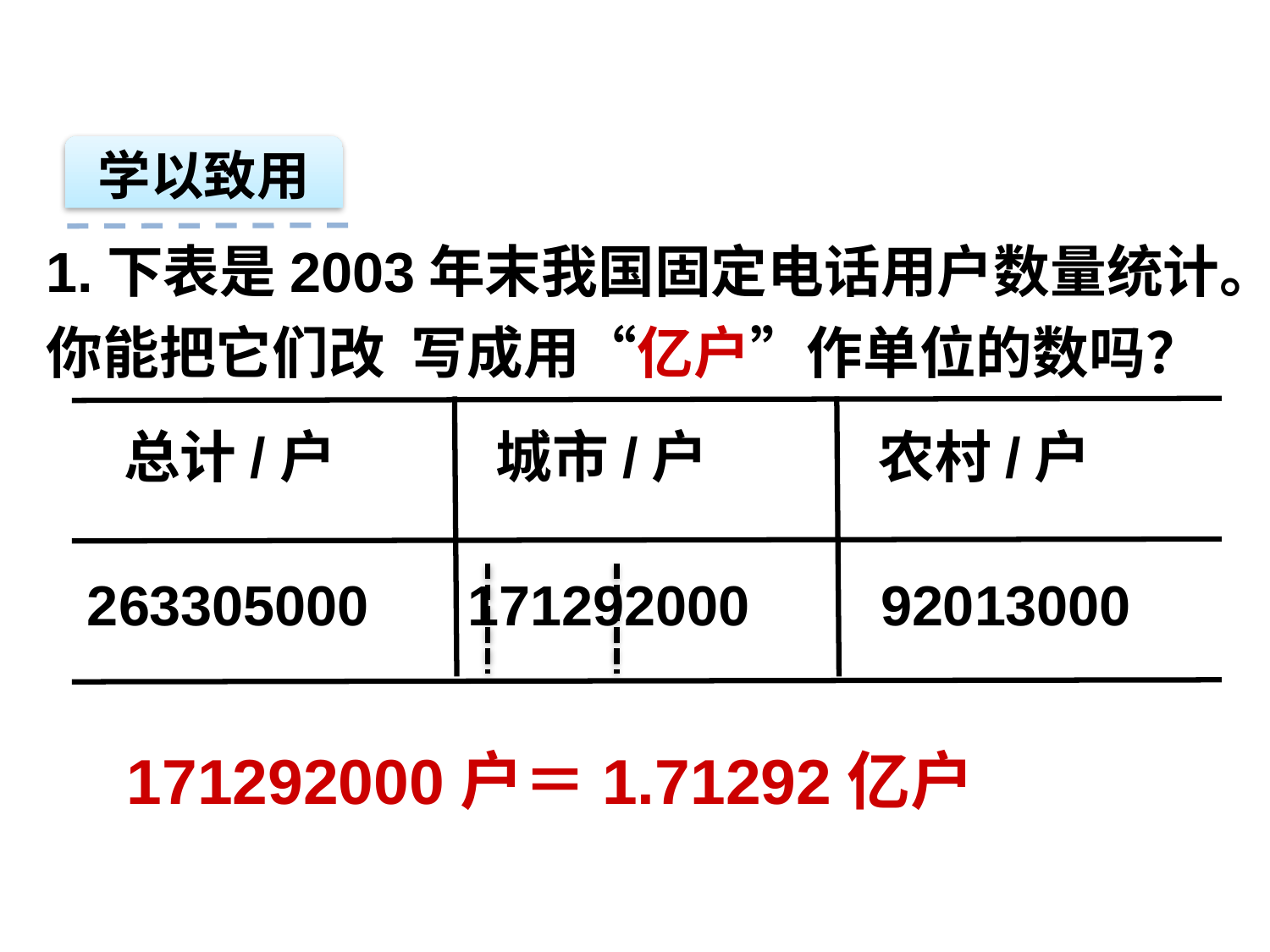

学以致用
1.下表是2003年末我国固定电话用户数量统计。你能把它们改  写成用“亿户”作单位的数吗？

总计/户
城市/户
农村/户
263305000
171292000
92013000
171292000户＝1.71292亿户